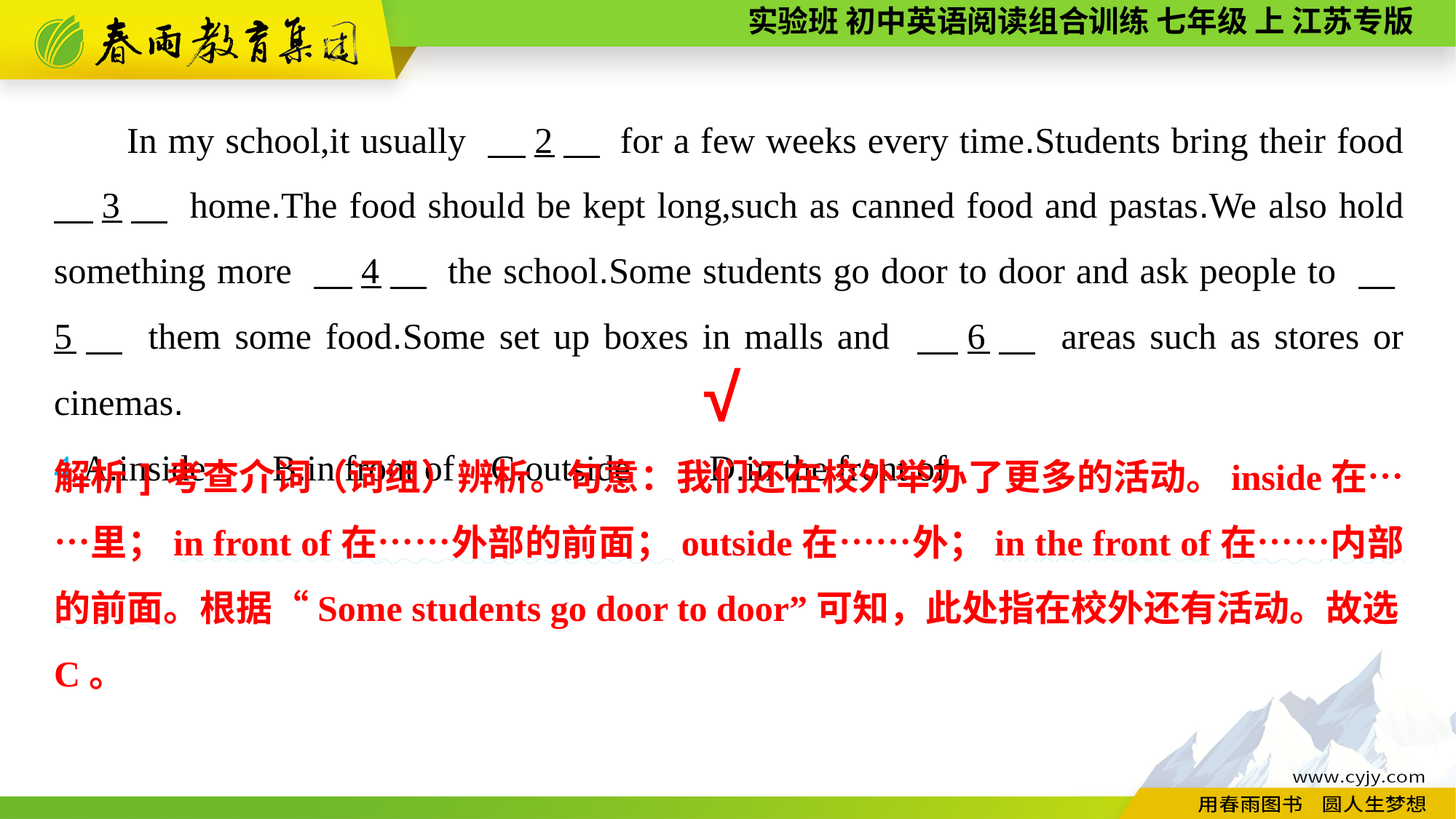

In my school,it usually 　2　 for a few weeks every time.Students bring their food 　3　 home.The food should be kept long,such as canned food and pastas.We also hold something more 　4　 the school.Some students go door to door and ask people to 　5　 them some food.Some set up boxes in malls and 　6　 areas such as stores or cinemas.
4.A.inside	B.in front of	C.outside	D.in the front of
√
解析]考查介词（词组）辨析。句意：我们还在校外举办了更多的活动。inside在……里；in front of在……外部的前面；outside在……外；in the front of在……内部的前面。根据“Some students go door to door”可知，此处指在校外还有活动。故选C。